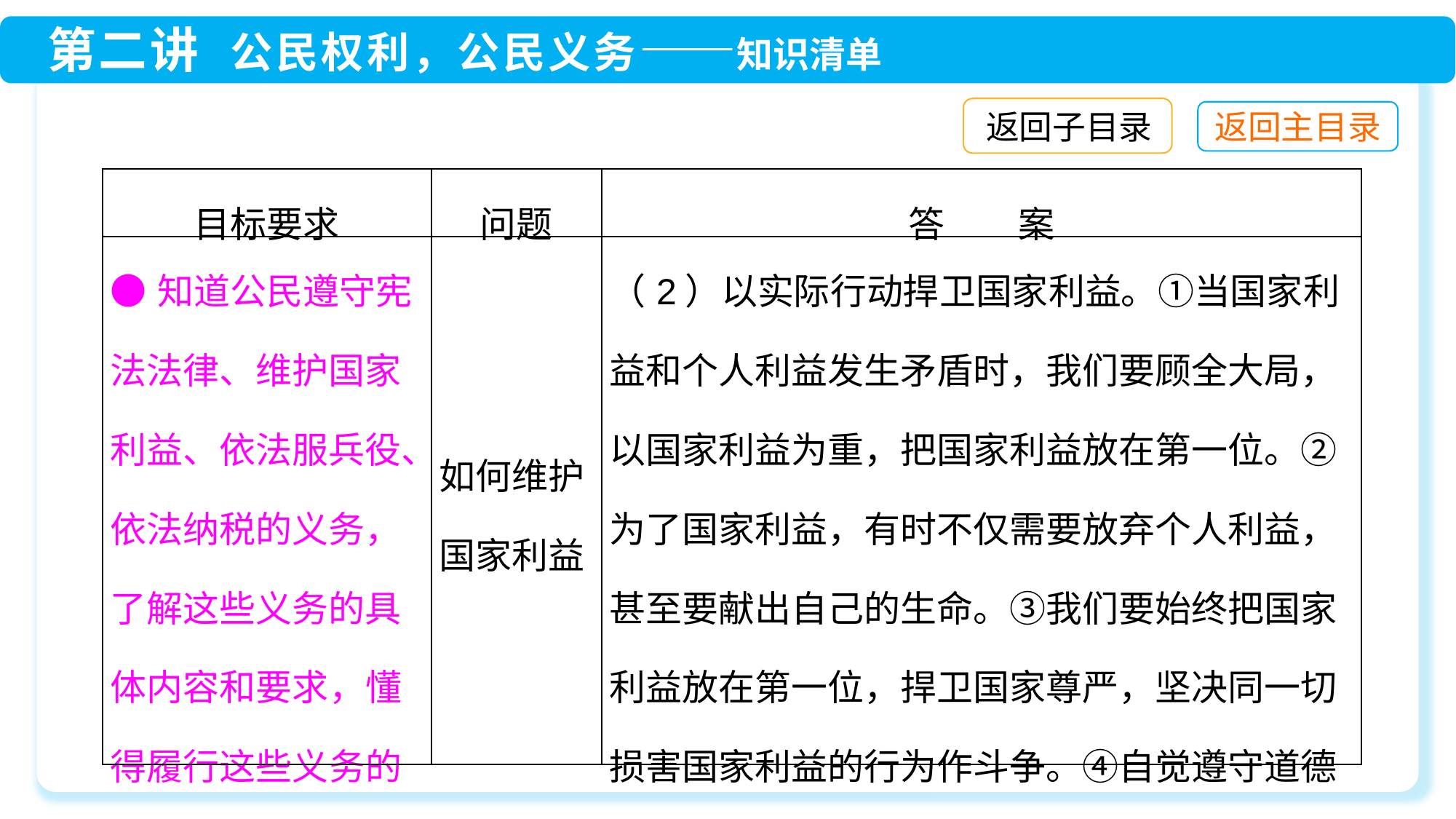

返回子目录
| 目标要求 | 问题 | 答　　案 |
| --- | --- | --- |
| ●知道公民遵守宪法法律、维护国家利益、依法服兵役、依法纳税的义务，了解这些义务的具体内容和要求，懂得履行这些义务的意义 | 如何维护国家利益 | （2）以实际行动捍卫国家利益。①当国家利益和个人利益发生矛盾时，我们要顾全大局，以国家利益为重，把国家利益放在第一位。②为了国家利益，有时不仅需要放弃个人利益，甚至要献出自己的生命。③我们要始终把国家利益放在第一位，捍卫国家尊严，坚决同一切损害国家利益的行为作斗争。④自觉遵守道德和法律，积极维护国家团结稳定的局面 |